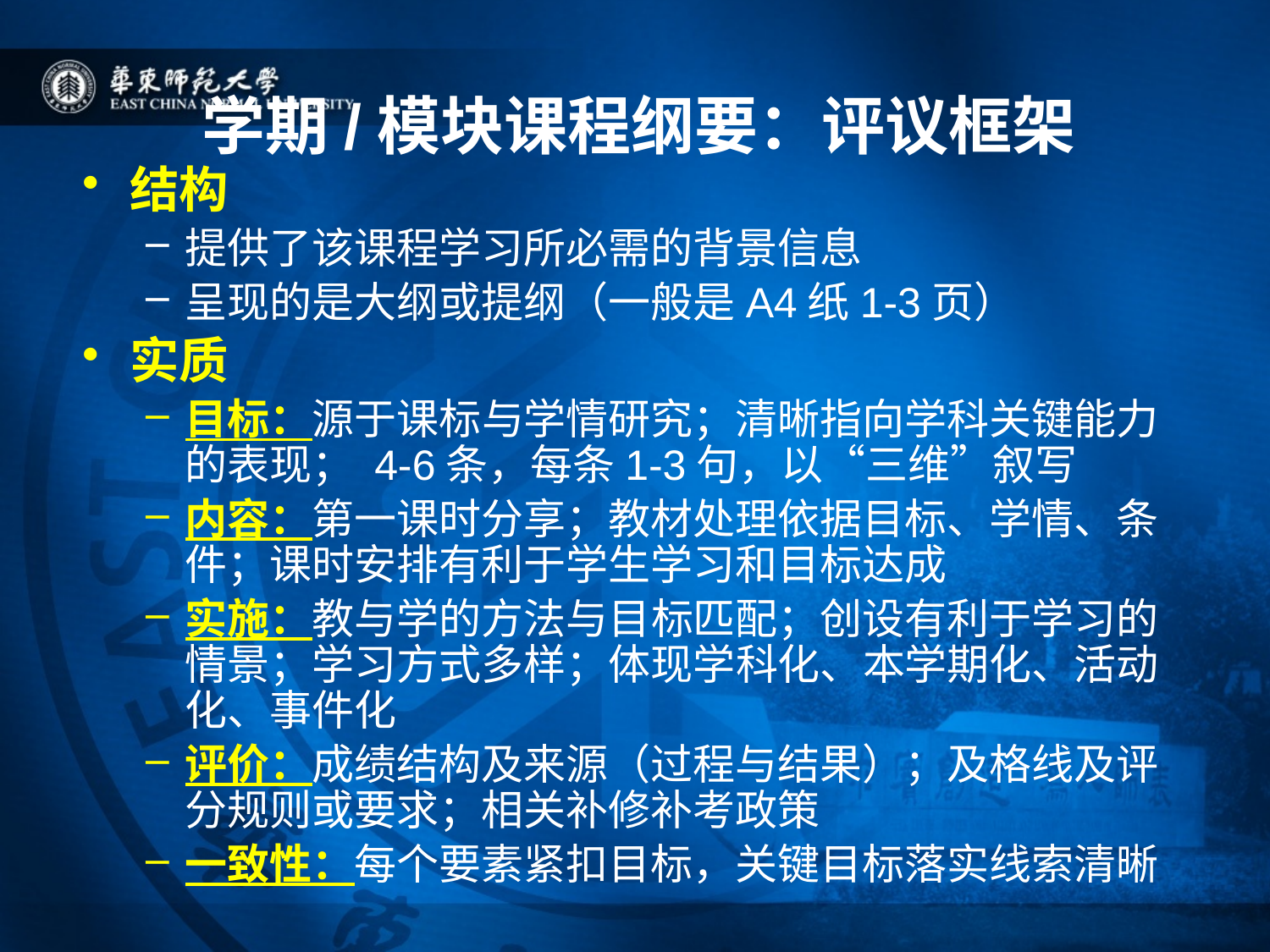

# 学期/模块课程纲要：评议框架
结构
提供了该课程学习所必需的背景信息
呈现的是大纲或提纲（一般是A4纸1-3页）
实质
目标：源于课标与学情研究；清晰指向学科关键能力的表现； 4-6条，每条1-3句，以“三维”叙写
内容：第一课时分享；教材处理依据目标、学情、条件；课时安排有利于学生学习和目标达成
实施：教与学的方法与目标匹配；创设有利于学习的情景；学习方式多样；体现学科化、本学期化、活动化、事件化
评价：成绩结构及来源（过程与结果）；及格线及评分规则或要求；相关补修补考政策
一致性：每个要素紧扣目标，关键目标落实线索清晰